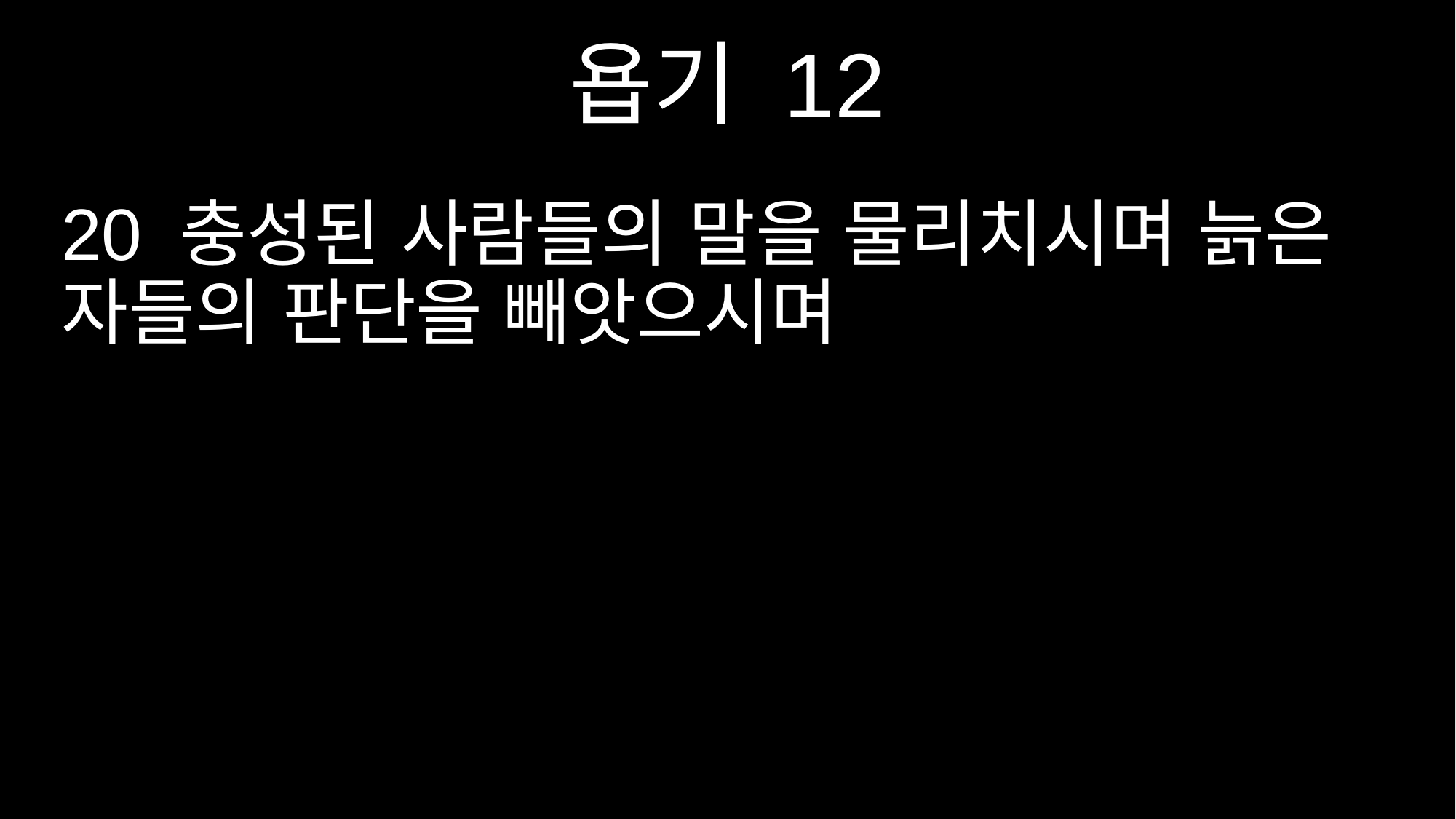

욥기 12
20 충성된 사람들의 말을 물리치시며 늙은 자들의 판단을 빼앗으시며